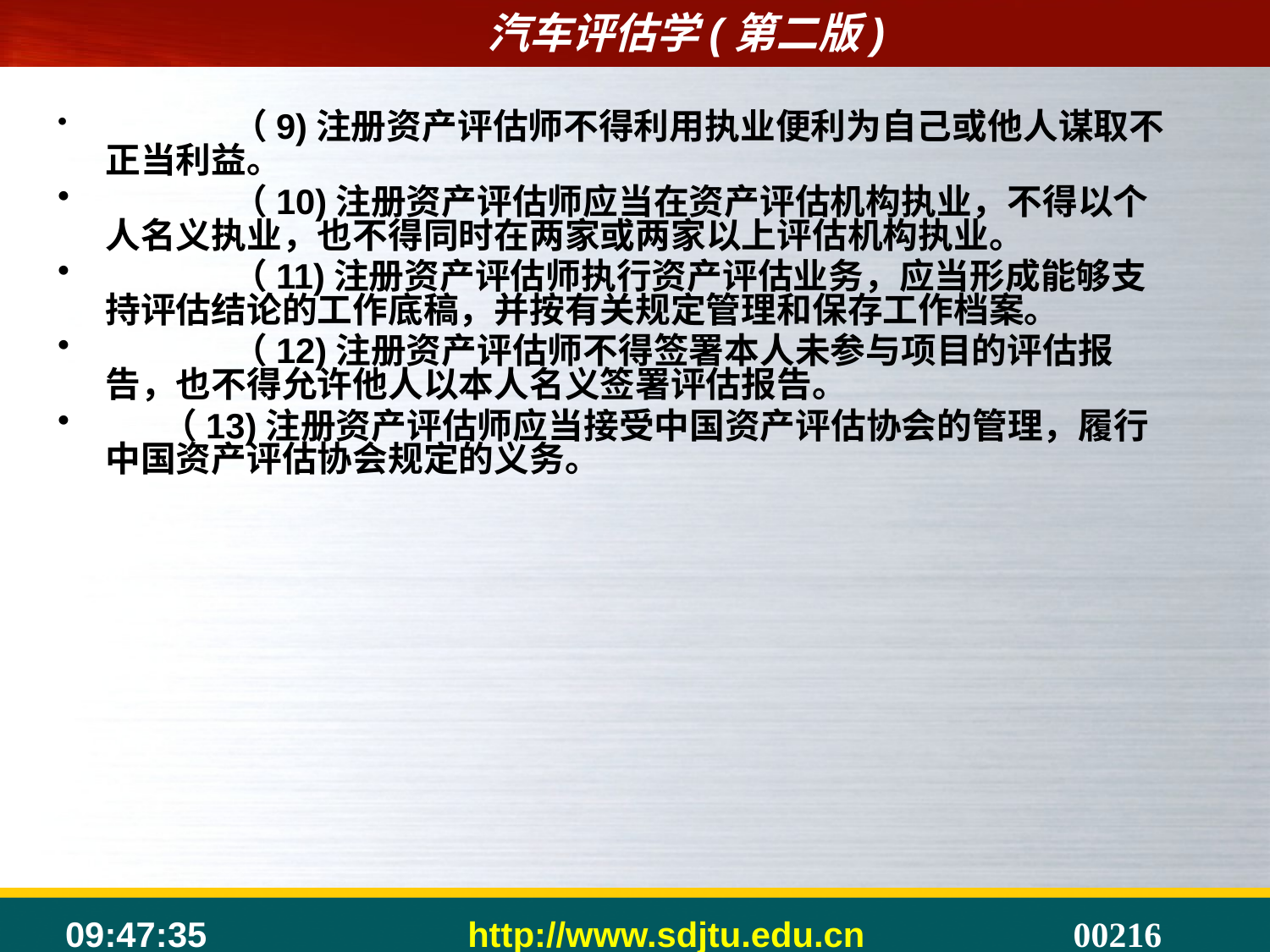

#
	（9)注册资产评估师不得利用执业便利为自己或他人谋取不正当利益。
	（10)注册资产评估师应当在资产评估机构执业，不得以个人名义执业，也不得同时在两家或两家以上评估机构执业。
	（11)注册资产评估师执行资产评估业务，应当形成能够支持评估结论的工作底稿，并按有关规定管理和保存工作档案。
	（12)注册资产评估师不得签署本人未参与项目的评估报告，也不得允许他人以本人名义签署评估报告。
      （13)注册资产评估师应当接受中国资产评估协会的管理，履行中国资产评估协会规定的义务。